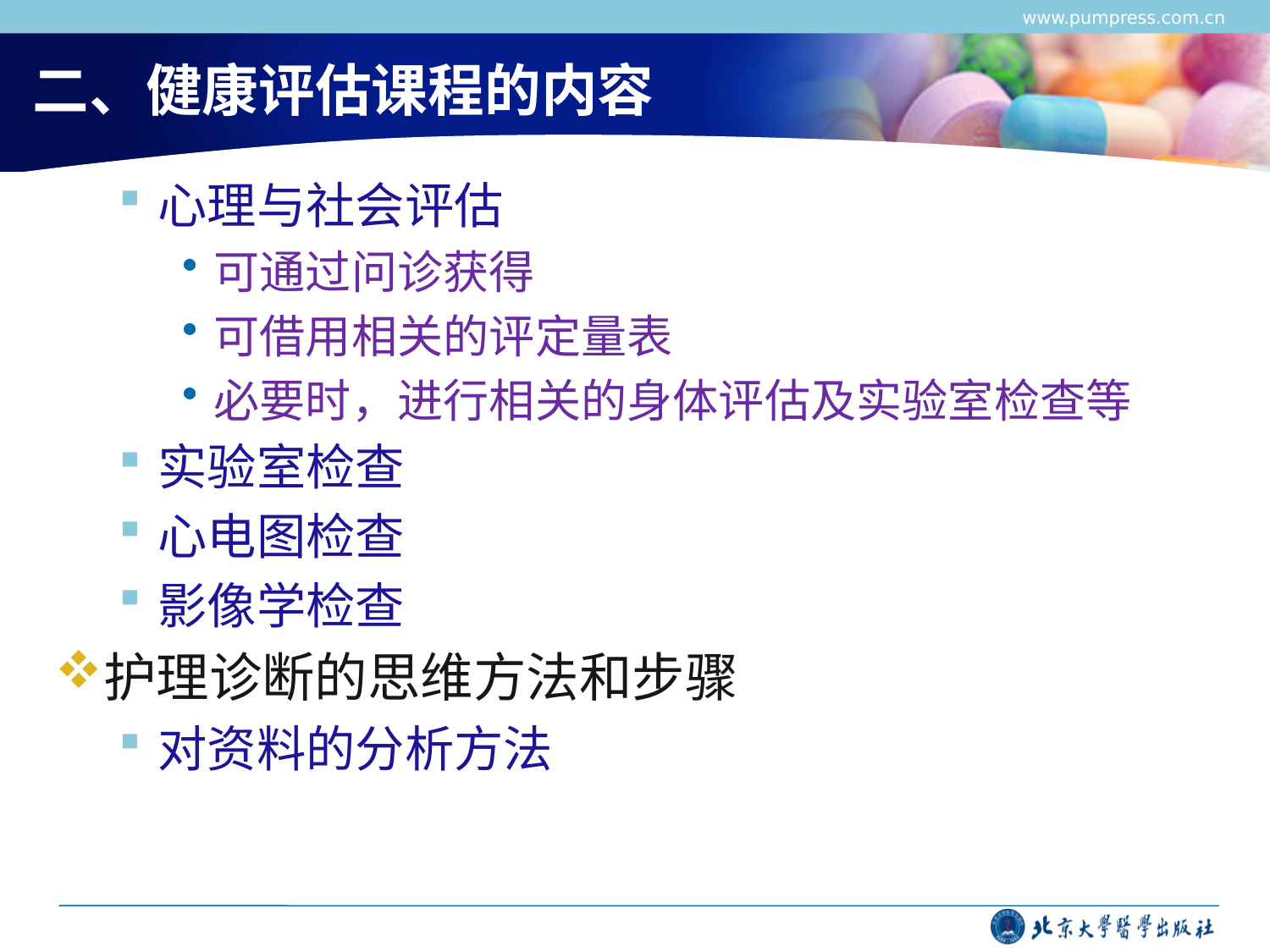

www.pumpress.com.cn
# 二、健康评估课程的内容
心理与社会评估
可通过问诊获得
可借用相关的评定量表
必要时，进行相关的身体评估及实验室检查等
实验室检查
心电图检查
影像学检查
护理诊断的思维方法和步骤
对资料的分析方法